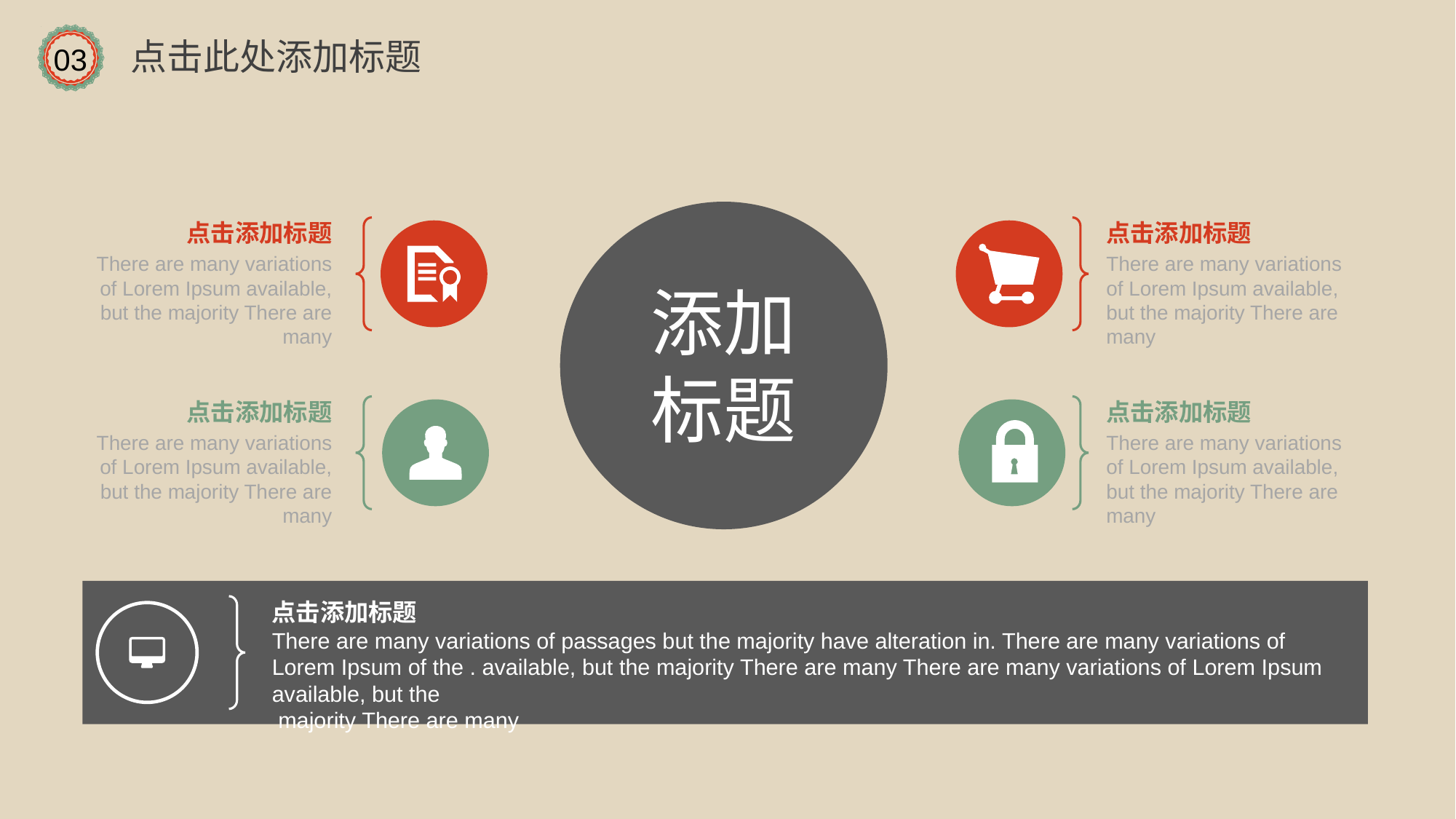

点击此处添加标题
03

点击添加标题
There are many variations of Lorem Ipsum available, but the majority There are many
点击添加标题
There are many variations of Lorem Ipsum available, but the majority There are many

添加
标题
点击添加标题
There are many variations of Lorem Ipsum available, but the majority There are many
点击添加标题
There are many variations of Lorem Ipsum available, but the majority There are many

点击添加标题
There are many variations of passages but the majority have alteration in. There are many variations of Lorem Ipsum of the . available, but the majority There are many There are many variations of Lorem Ipsum available, but the
 majority There are many